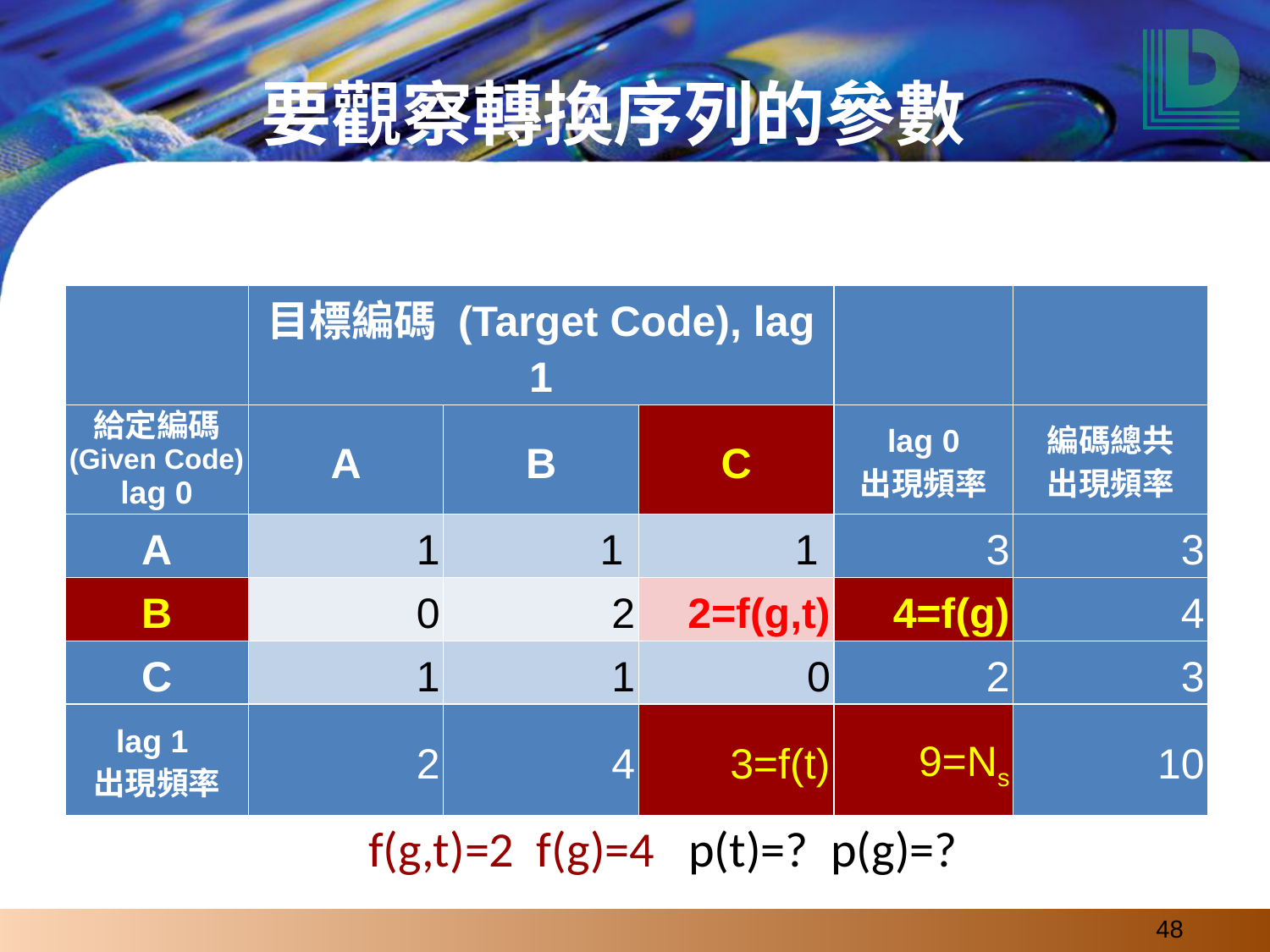

# 要觀察轉換序列的參數
|  | 目標編碼 (Target Code), lag 1 |  |  |  |  |
| --- | --- | --- | --- | --- | --- |
| 給定編碼 (Given Code) lag 0 | A | B | C | lag 0 出現頻率 | 編碼總共 出現頻率 |
| A | 1 | 1 | 1 | 3 | 3 |
| B | 0 | 2 | 2=f(g,t) | 4=f(g) | 4 |
| C | 1 | 1 | 0 | 2 | 3 |
| lag 1 出現頻率 | 2 | 4 | 3=f(t) | 9=Ns | 10 |
f(g,t)=2  f(g)=4   p(t)=?  p(g)=?
48